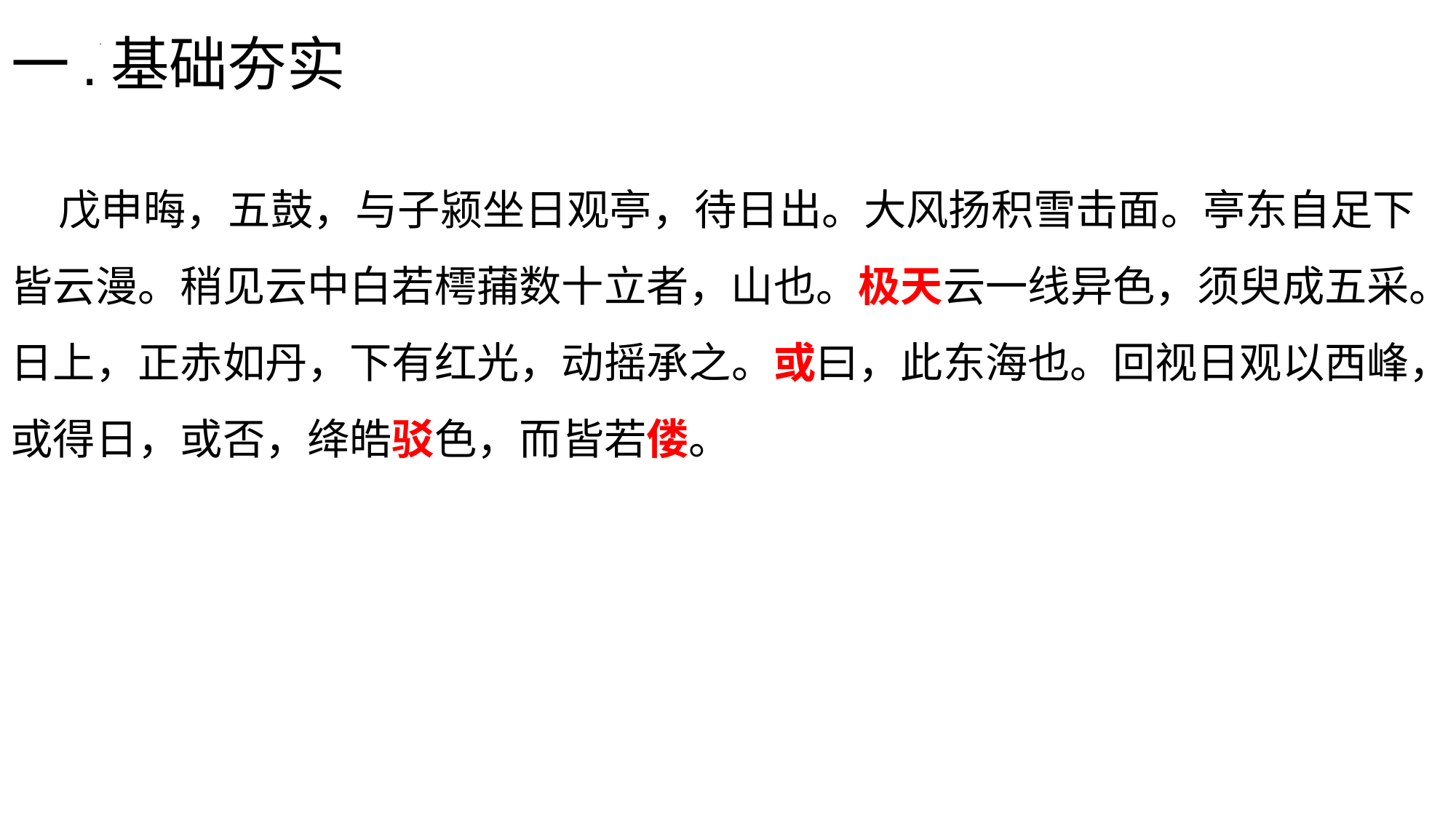

一.基础夯实
    戊申晦，五鼓，与子颍坐日观亭，待日出。大风扬积雪击面。亭东自足下皆云漫。稍见云中白若樗蒱数十立者，山也。极天云一线异色，须臾成五采。日上，正赤如丹，下有红光，动摇承之。或曰，此东海也。回视日观以西峰，或得日，或否，绛皓驳色，而皆若偻。